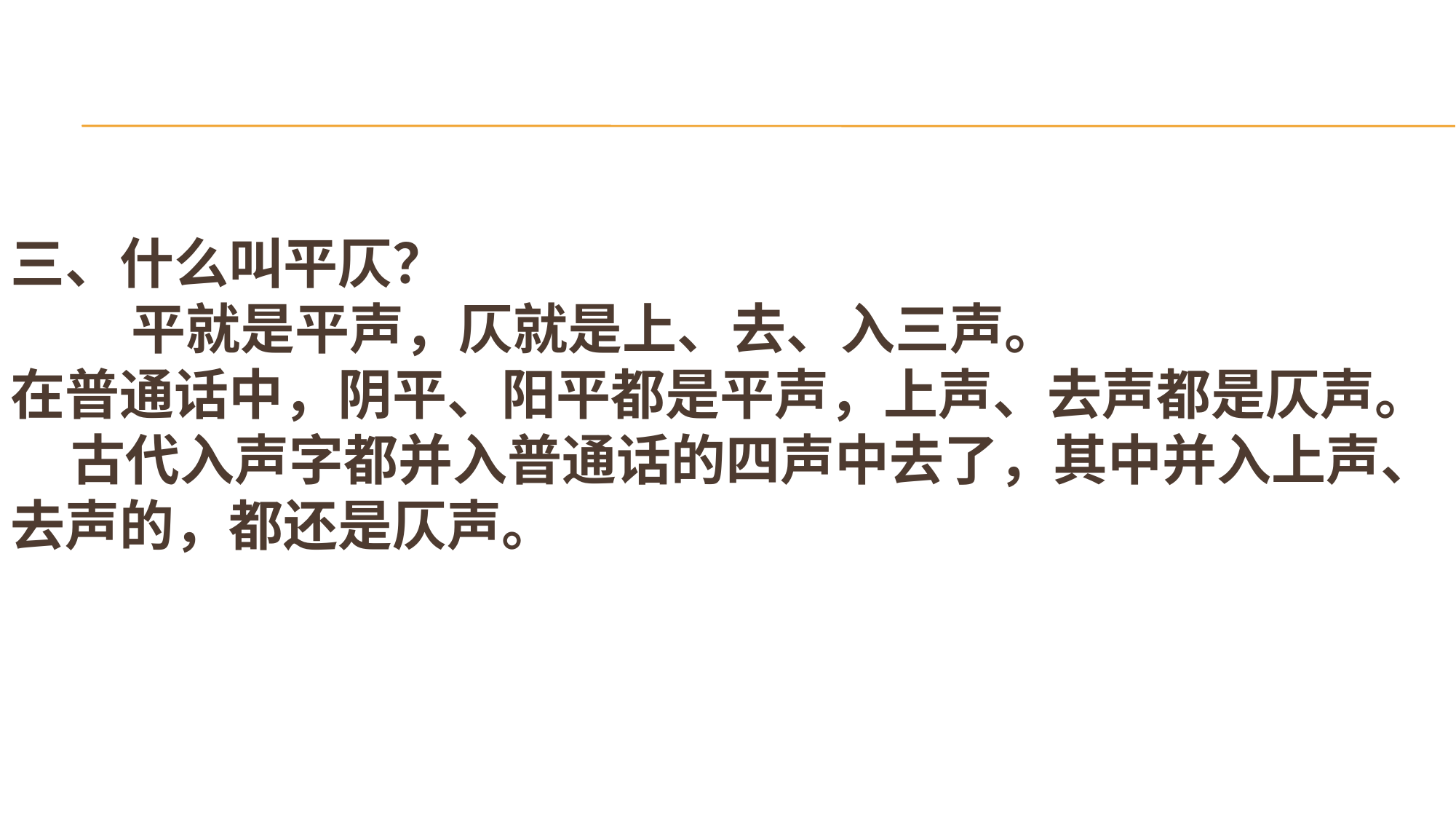

# 三、什么叫平仄？ 平就是平声，仄就是上、去、入三声。 在普通话中，阴平、阳平都是平声，上声、去声都是仄声。 古代入声字都并入普通话的四声中去了，其中并入上声、去声的，都还是仄声。